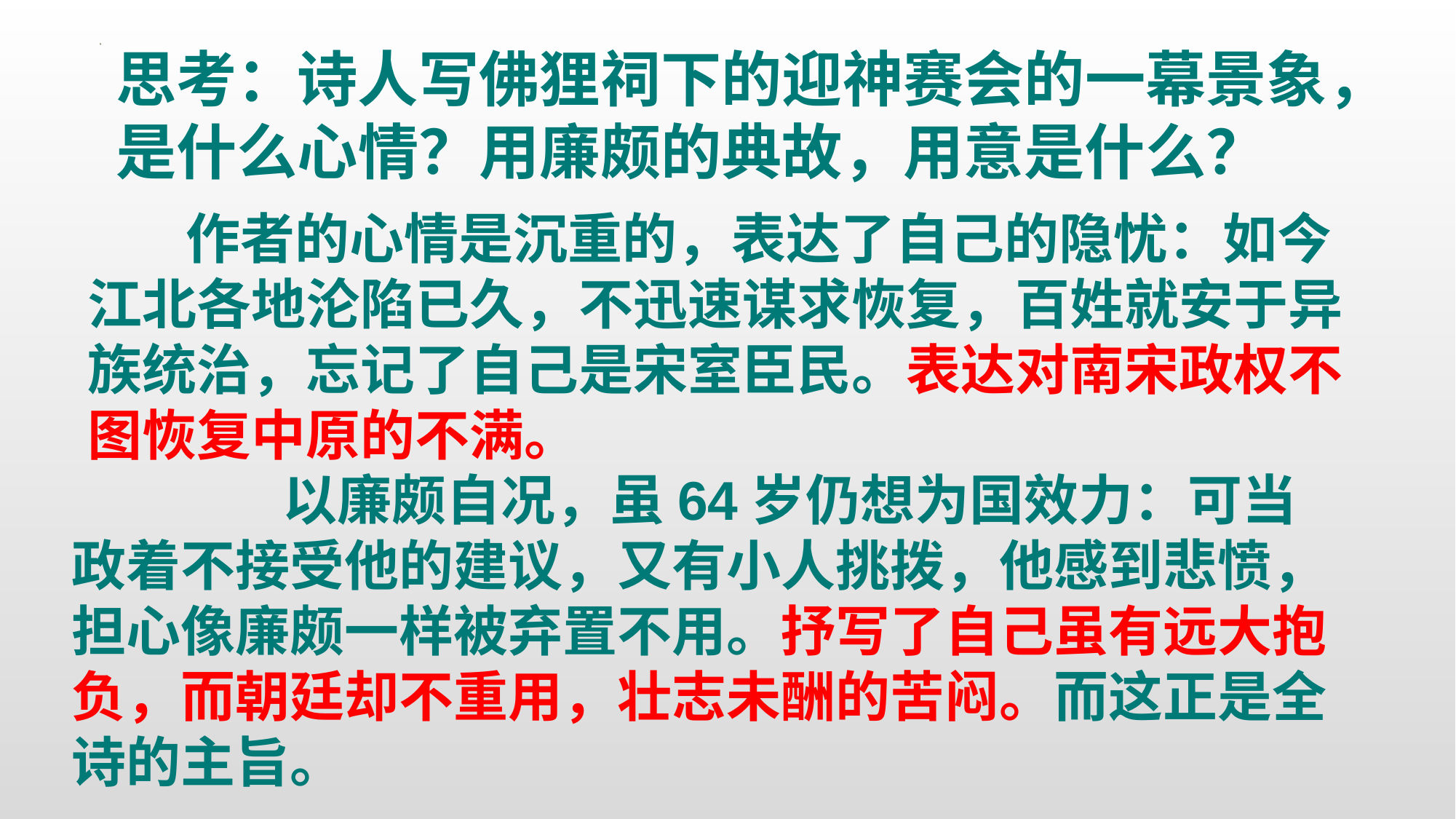

思考：诗人写佛狸祠下的迎神赛会的一幕景象，是什么心情？用廉颇的典故，用意是什么？

       作者的心情是沉重的，表达了自己的隐忧：如今江北各地沦陷已久，不迅速谋求恢复，百姓就安于异族统治，忘记了自己是宋室臣民。表达对南宋政权不图恢复中原的不满。

                以廉颇自况，虽64岁仍想为国效力：可当政着不接受他的建议，又有小人挑拨，他感到悲愤，担心像廉颇一样被弃置不用。抒写了自己虽有远大抱负，而朝廷却不重用，壮志未酬的苦闷。而这正是全诗的主旨。